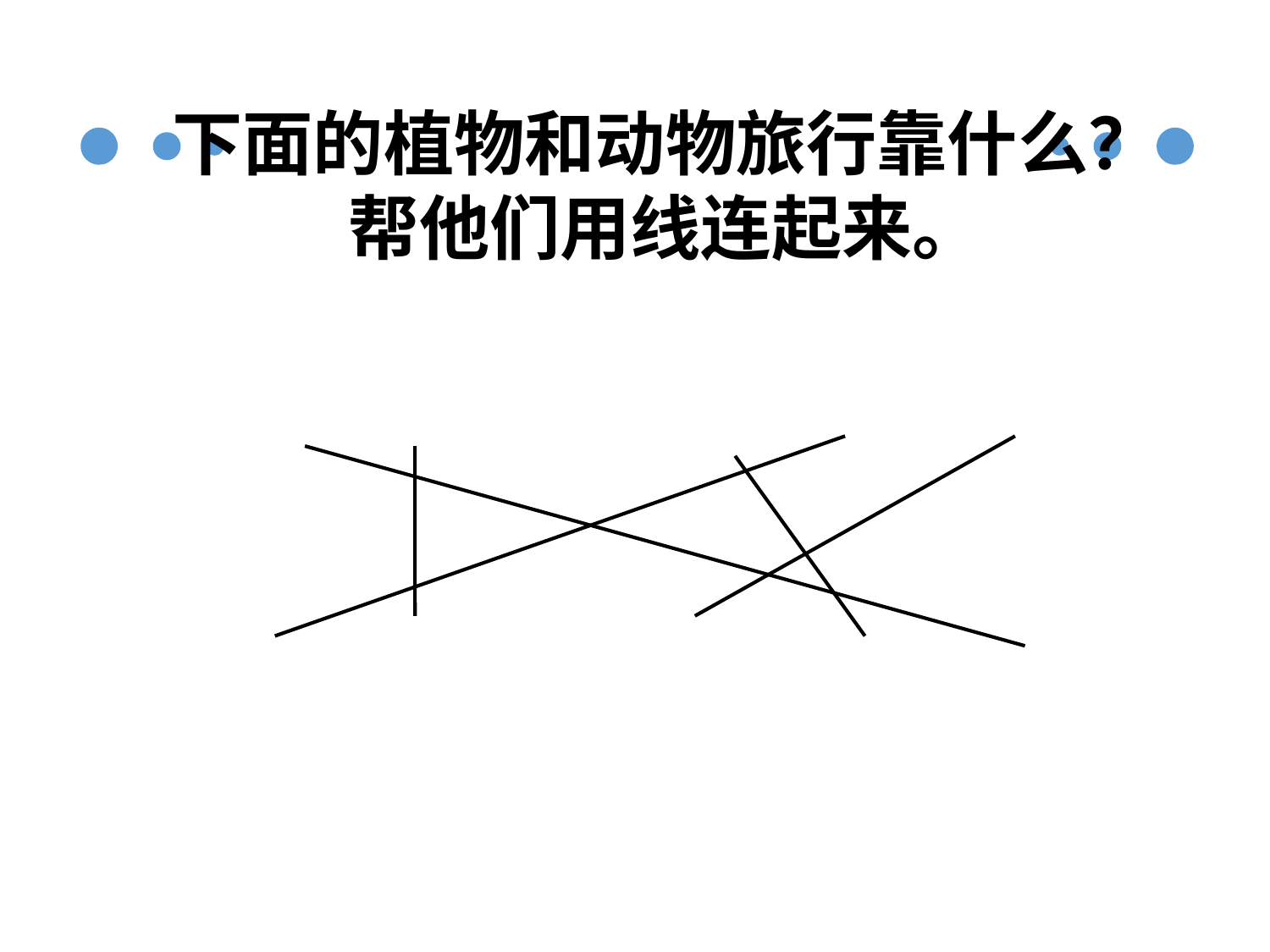

下面的植物和动物旅行靠什么？
帮他们用线连起来。

苍耳      马        蒲公英        鸟        豌豆

翅膀        脚        太阳晒        风   动物皮毛